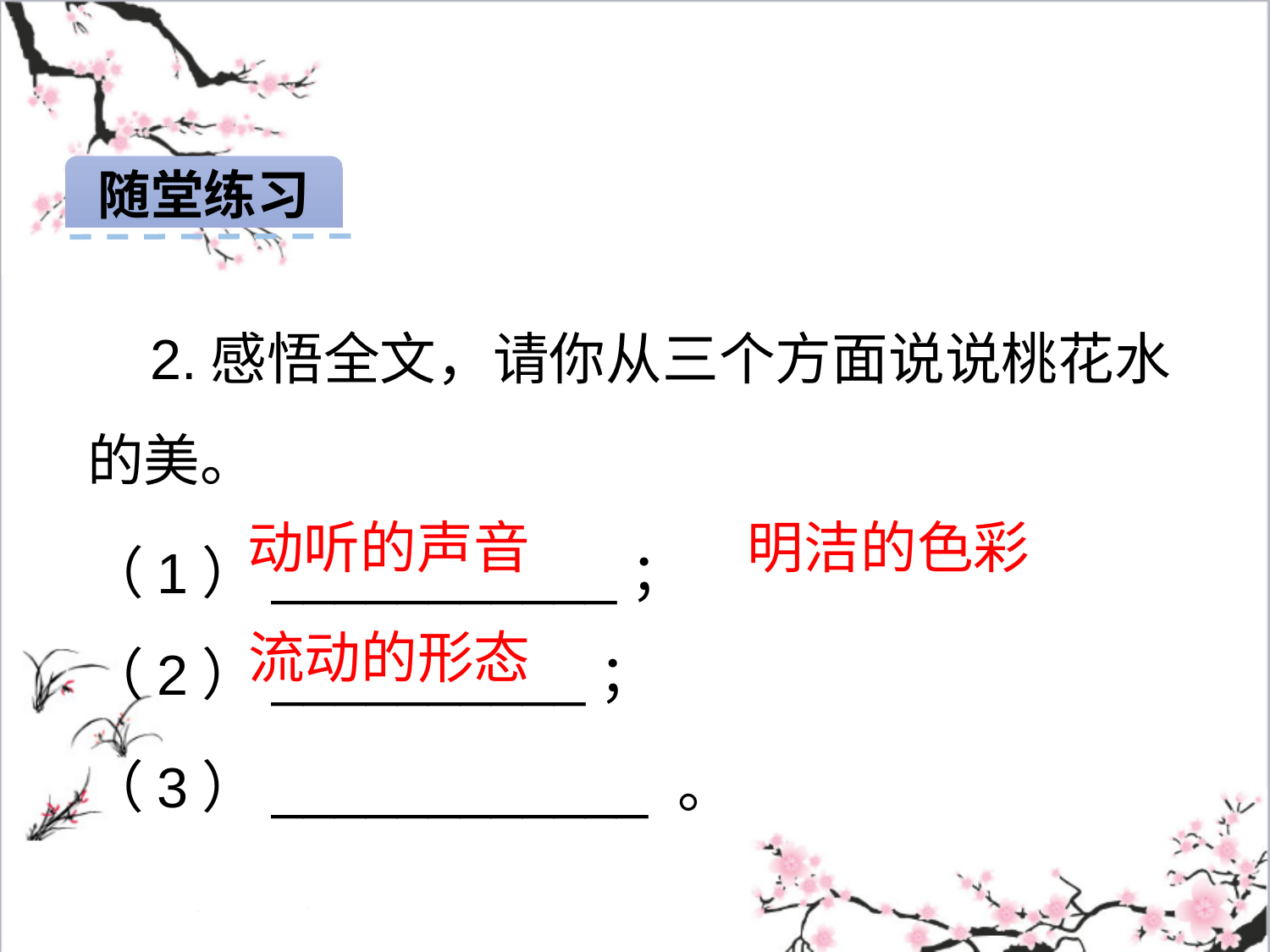

随堂练习
    2.感悟全文，请你从三个方面说说桃花水的美。
（1）___________；（2）__________；
（3）____________ 。
动听的声音
明洁的色彩
流动的形态